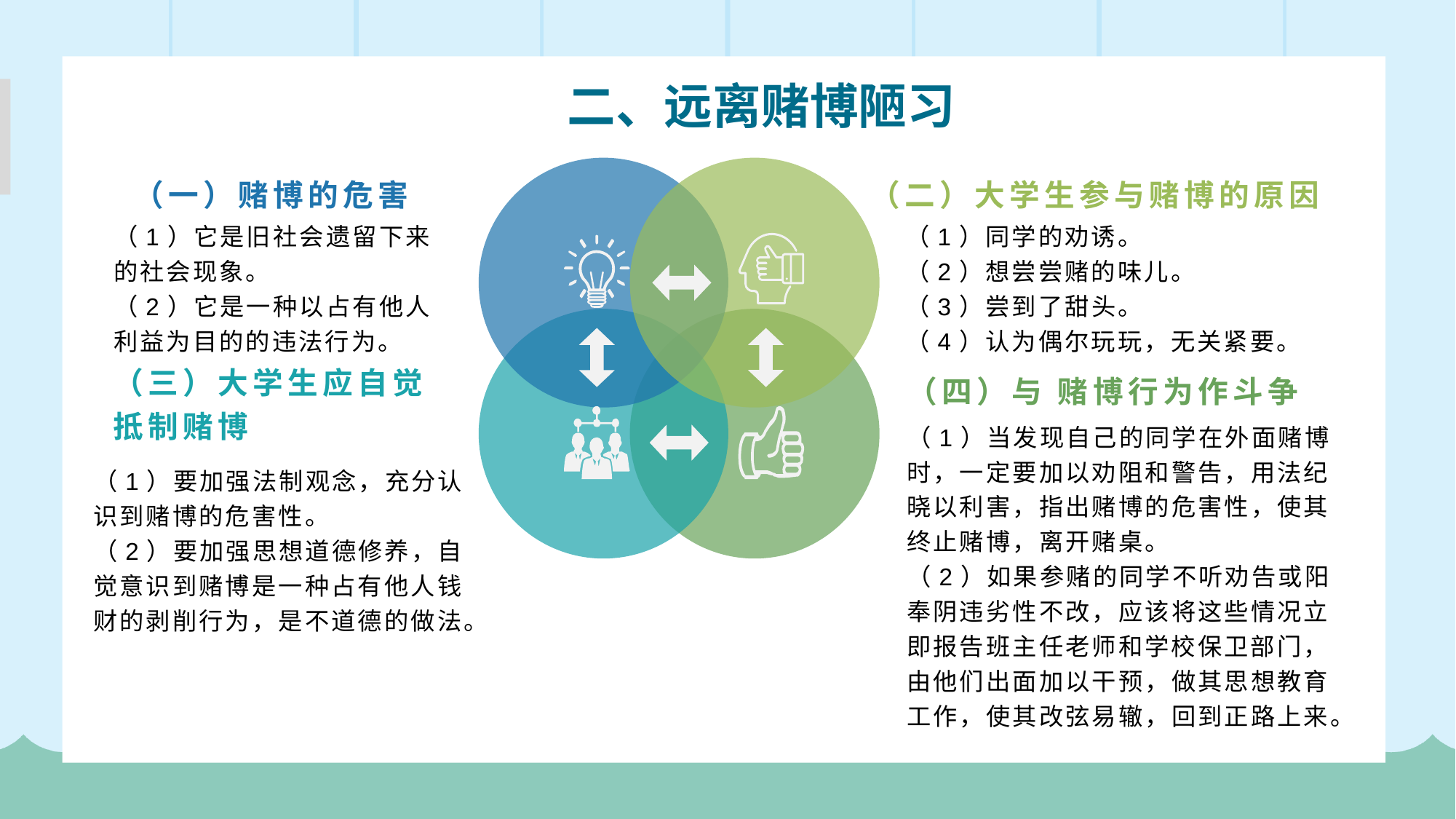

二、远离赌博陋习

（一）赌博的危害
（二）大学生参与赌博的原因
（1）它是旧社会遗留下来的社会现象。
（2）它是一种以占有他人利益为目的的违法行为。
（1）同学的劝诱。
（2）想尝尝赌的味儿。
（3）尝到了甜头。
（4）认为偶尔玩玩，无关紧要。

（三）大学生应自觉抵制赌博
（四）与 赌博行为作斗争

（1）当发现自己的同学在外面赌博时，一定要加以劝阻和警告，用法纪晓以利害，指出赌博的危害性，使其终止赌博，离开赌桌。
（2）如果参赌的同学不听劝告或阳奉阴违劣性不改，应该将这些情况立即报告班主任老师和学校保卫部门，由他们出面加以干预，做其思想教育工作，使其改弦易辙，回到正路上来。

（1）要加强法制观念，充分认识到赌博的危害性。
（2）要加强思想道德修养，自觉意识到赌博是一种占有他人钱财的剥削行为，是不道德的做法。